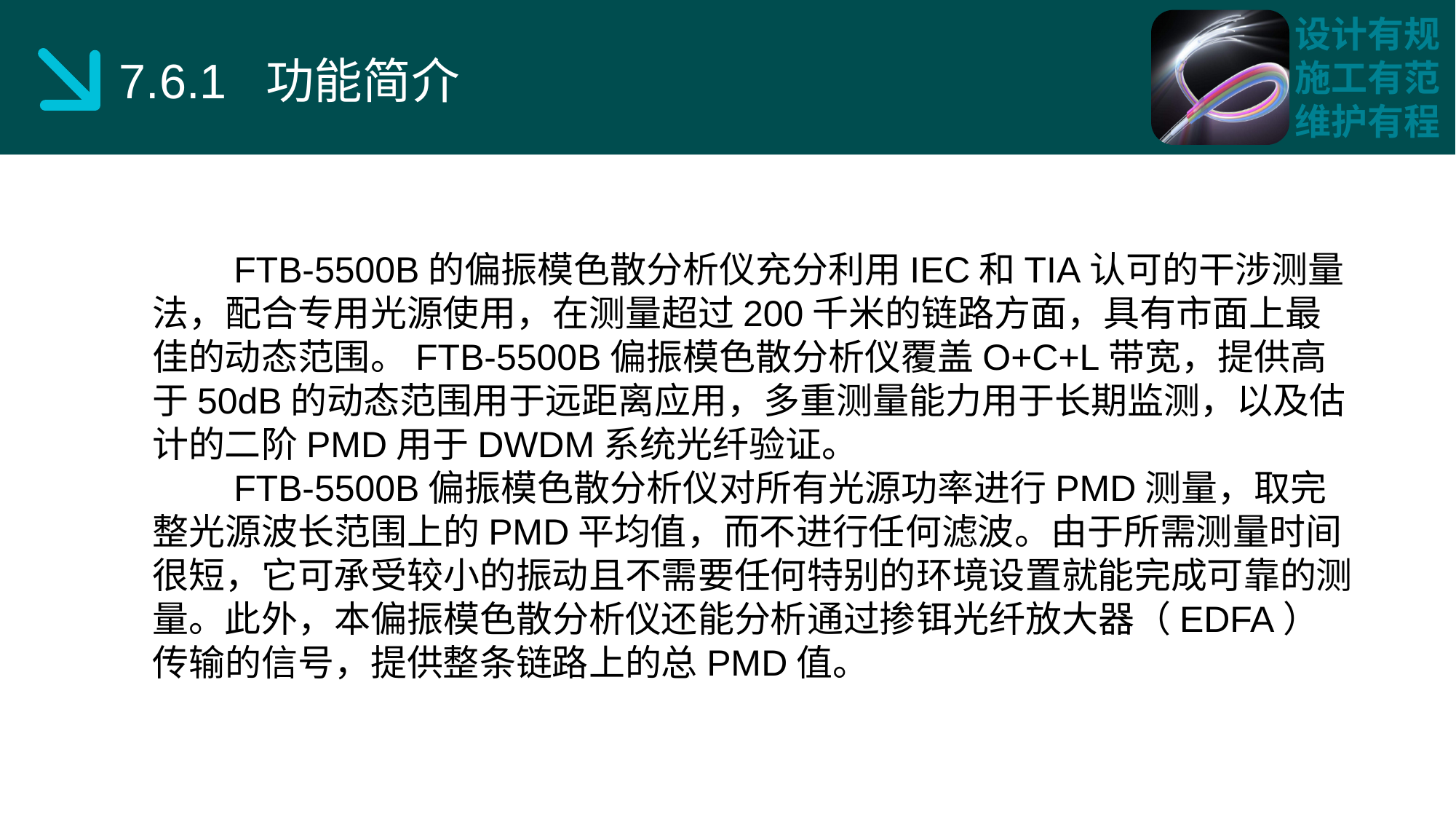

7.6.1  功能简介

        FTB-5500B的偏振模色散分析仪充分利用IEC和TIA认可的干涉测量法，配合专用光源使用，在测量超过200千米的链路方面，具有市面上最佳的动态范围。FTB-5500B偏振模色散分析仪覆盖O+C+L带宽，提供高于50dB的动态范围用于远距离应用，多重测量能力用于长期监测，以及估计的二阶PMD用于DWDM系统光纤验证。
        FTB-5500B偏振模色散分析仪对所有光源功率进行PMD测量，取完整光源波长范围上的PMD平均值，而不进行任何滤波。由于所需测量时间很短，它可承受较小的振动且不需要任何特别的环境设置就能完成可靠的测量。此外，本偏振模色散分析仪还能分析通过掺铒光纤放大器（EDFA）传输的信号，提供整条链路上的总PMD值。